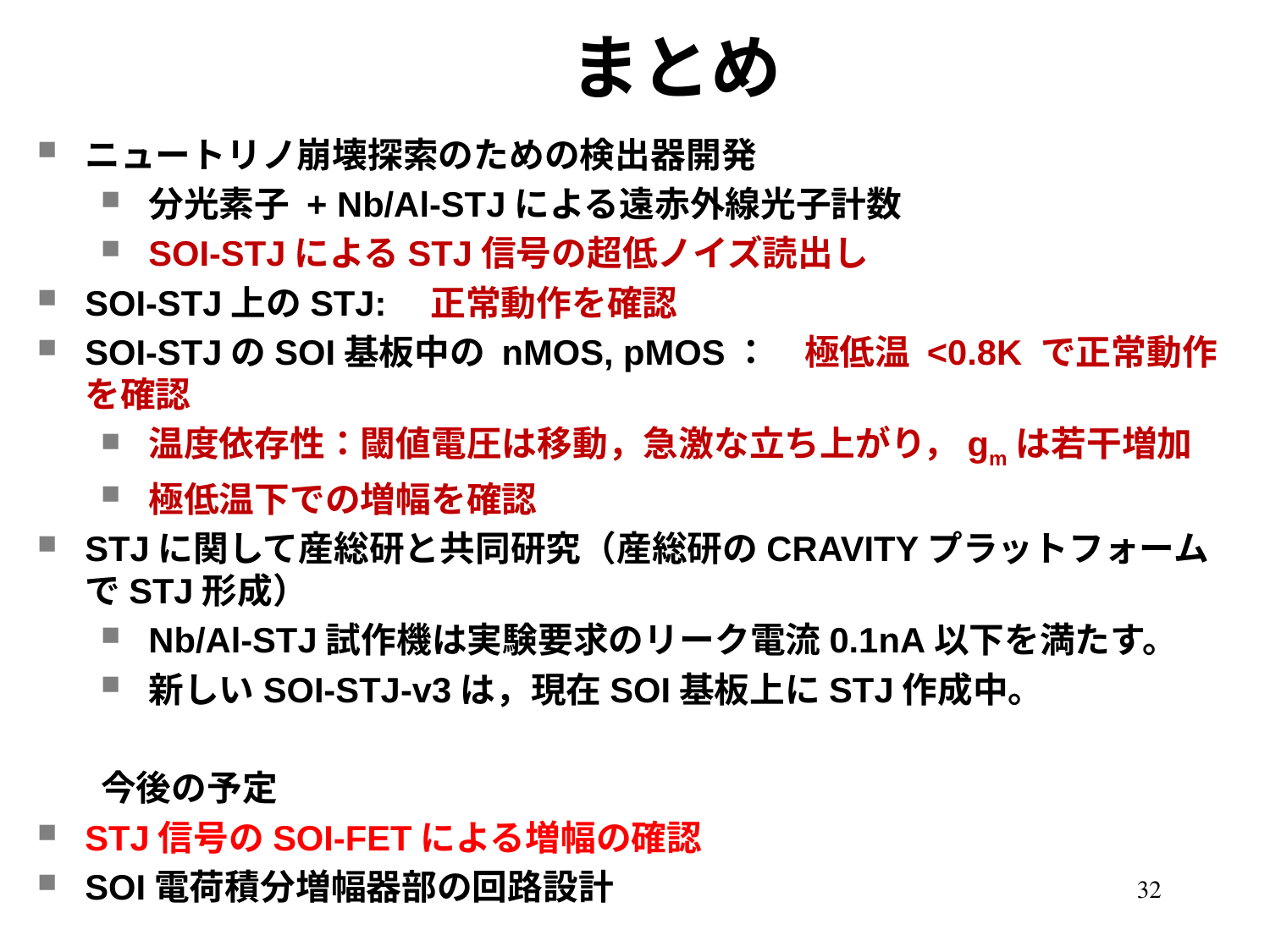

まとめ
ニュートリノ崩壊探索のための検出器開発
分光素子 + Nb/Al-STJによる遠赤外線光子計数
SOI-STJによるSTJ信号の超低ノイズ読出し
SOI-STJ上のSTJ:　正常動作を確認
SOI-STJのSOI基板中の nMOS, pMOS：　極低温 <0.8K で正常動作を確認
温度依存性：閾値電圧は移動，急激な立ち上がり，gmは若干増加
極低温下での増幅を確認
STJに関して産総研と共同研究（産総研のCRAVITYプラットフォームでSTJ形成）
Nb/Al-STJ試作機は実験要求のリーク電流0.1nA以下を満たす。
新しいSOI-STJ-v3は，現在SOI基板上にSTJ作成中。

今後の予定
STJ信号のSOI-FETによる増幅の確認
SOI電荷積分増幅器部の回路設計
32